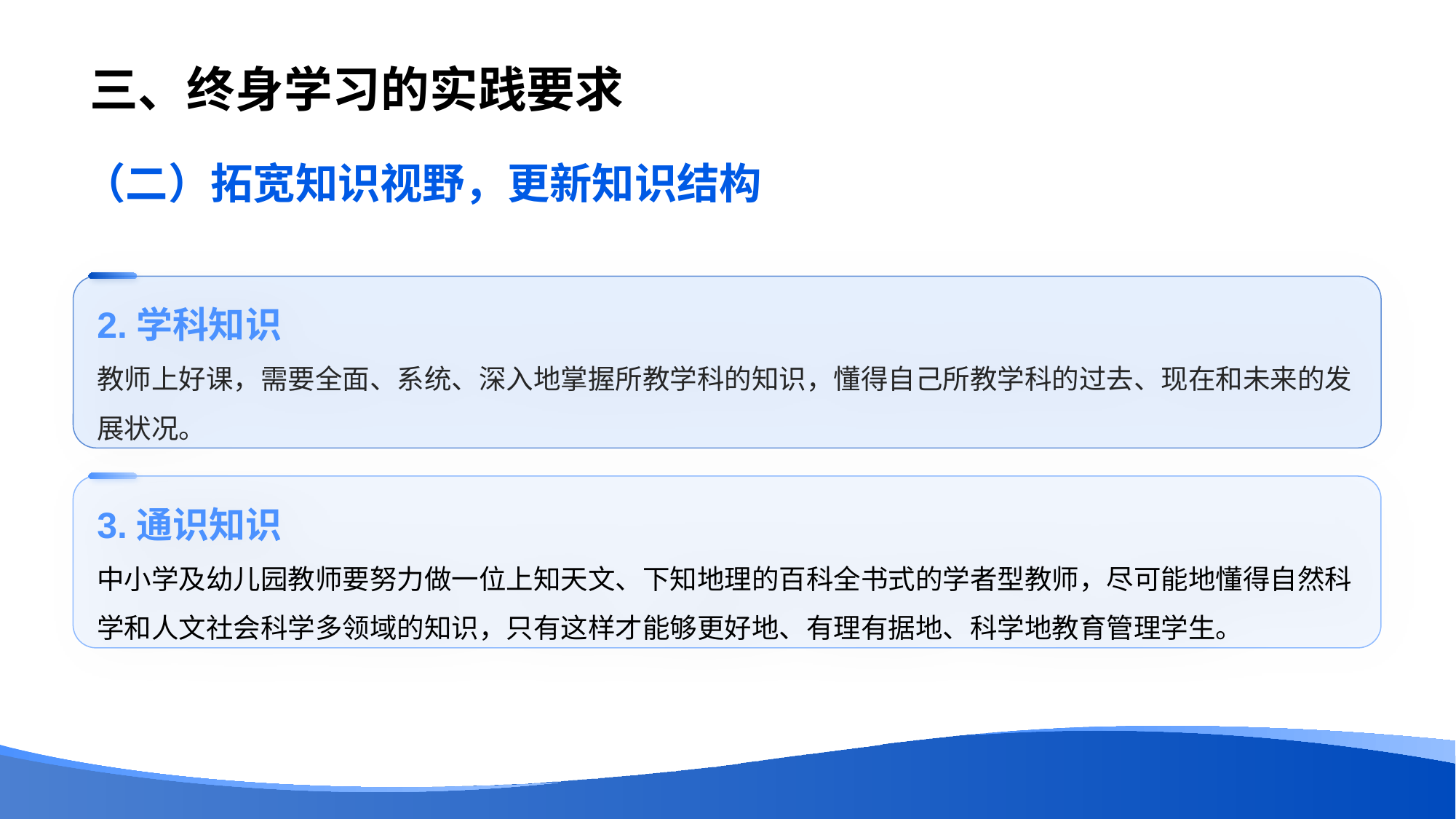

# 三、终身学习的实践要求
（二）拓宽知识视野，更新知识结构

2.学科知识
教师上好课，需要全面、系统、深入地掌握所教学科的知识，懂得自己所教学科的过去、现在和未来的发展状况。

3.通识知识
中小学及幼儿园教师要努力做一位上知天文、下知地理的百科全书式的学者型教师，尽可能地懂得自然科学和人文社会科学多领域的知识，只有这样才能够更好地、有理有据地、科学地教育管理学生。